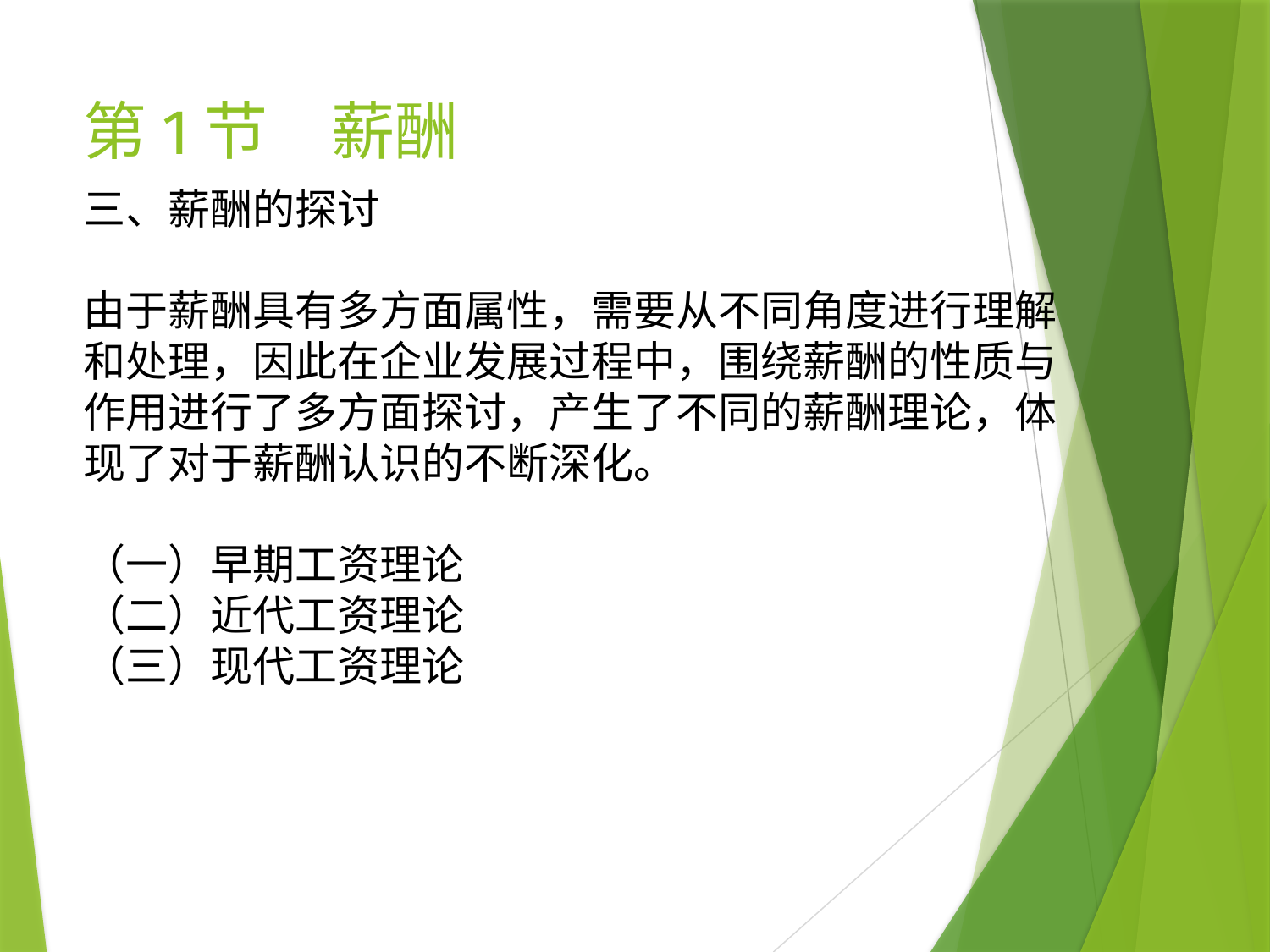

# 第1节　薪酬
三、薪酬的探讨

由于薪酬具有多方面属性，需要从不同角度进行理解和处理，因此在企业发展过程中，围绕薪酬的性质与作用进行了多方面探讨，产生了不同的薪酬理论，体现了对于薪酬认识的不断深化。

（一）早期工资理论
（二）近代工资理论
（三）现代工资理论